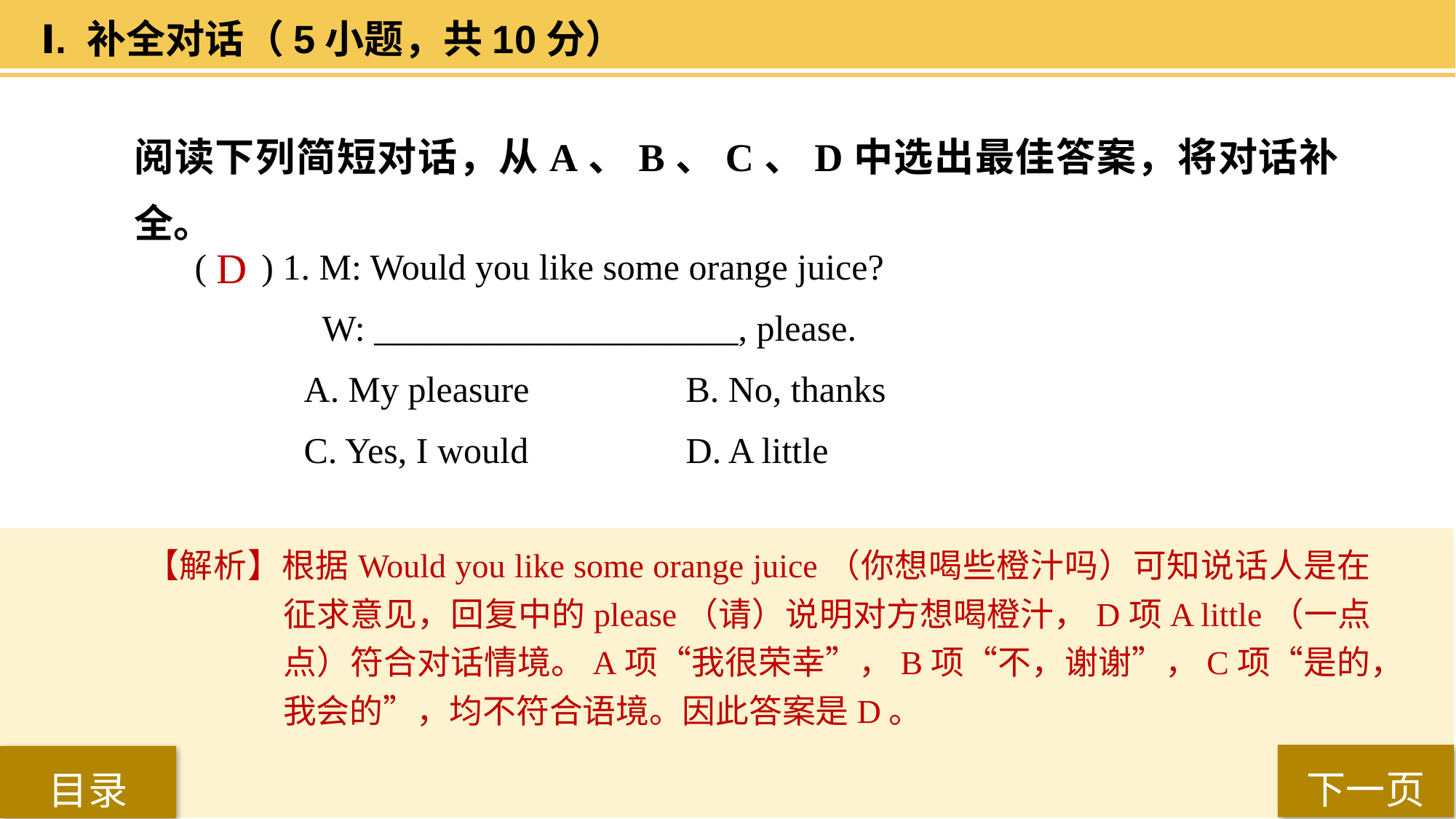

Ⅰ. 补全对话（5小题，共10分）
阅读下列简短对话，从A、B、C、D中选出最佳答案，将对话补全。
(      ) 1. M: Would you like some orange juice?
  W: ____________________, please.
A. My pleasure 		B. No, thanks
C. Yes, I would 		D. A little
 D
【解析】根据Would you like some orange juice（你想喝些橙汁吗）可知说话人是在征求意见，回复中的please（请）说明对方想喝橙汁，D项A little（一点点）符合对话情境。A项“我很荣幸”，B项“不，谢谢”，C项“是的，我会的”，均不符合语境。因此答案是D。